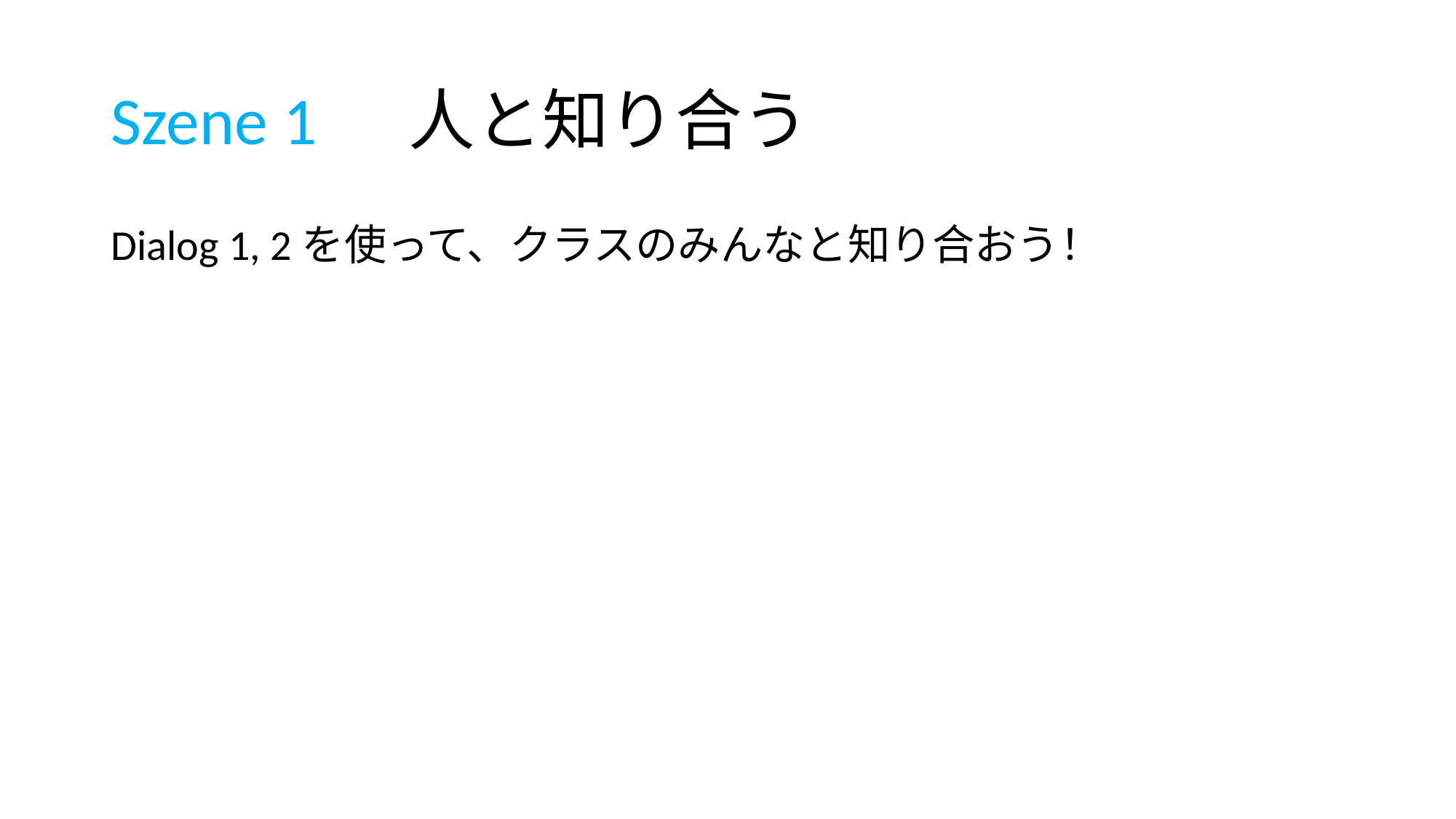

# Szene 1     人と知り合う
Dialog 1, 2を使って、クラスのみんなと知り合おう！